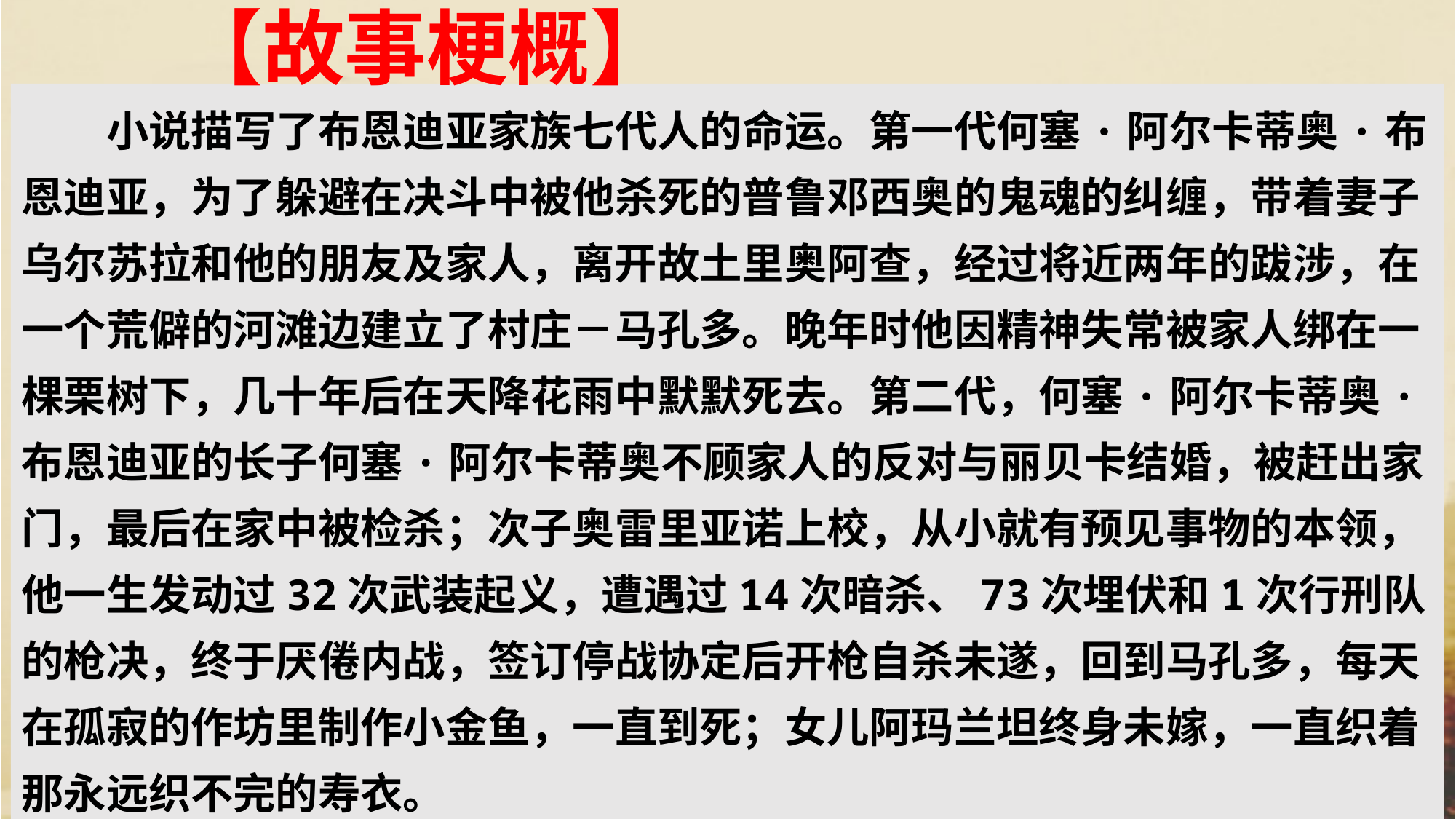

【故事梗概】
小说描写了布恩迪亚家族七代人的命运。第一代何塞·阿尔卡蒂奥·布恩迪亚，为了躲避在决斗中被他杀死的普鲁邓西奥的鬼魂的纠缠，带着妻子乌尔苏拉和他的朋友及家人，离开故土里奥阿查，经过将近两年的跋涉，在一个荒僻的河滩边建立了村庄－马孔多。晚年时他因精神失常被家人绑在一棵栗树下，几十年后在天降花雨中默默死去。第二代，何塞·阿尔卡蒂奥·布恩迪亚的长子何塞·阿尔卡蒂奥不顾家人的反对与丽贝卡结婚，被赶出家门，最后在家中被检杀；次子奥雷里亚诺上校，从小就有预见事物的本领，他一生发动过32次武装起义，遭遇过14次暗杀、73次埋伏和1次行刑队的枪决，终于厌倦内战，签订停战协定后开枪自杀未遂，回到马孔多，每天在孤寂的作坊里制作小金鱼，一直到死；女儿阿玛兰坦终身未嫁，一直织着那永远织不完的寿衣。